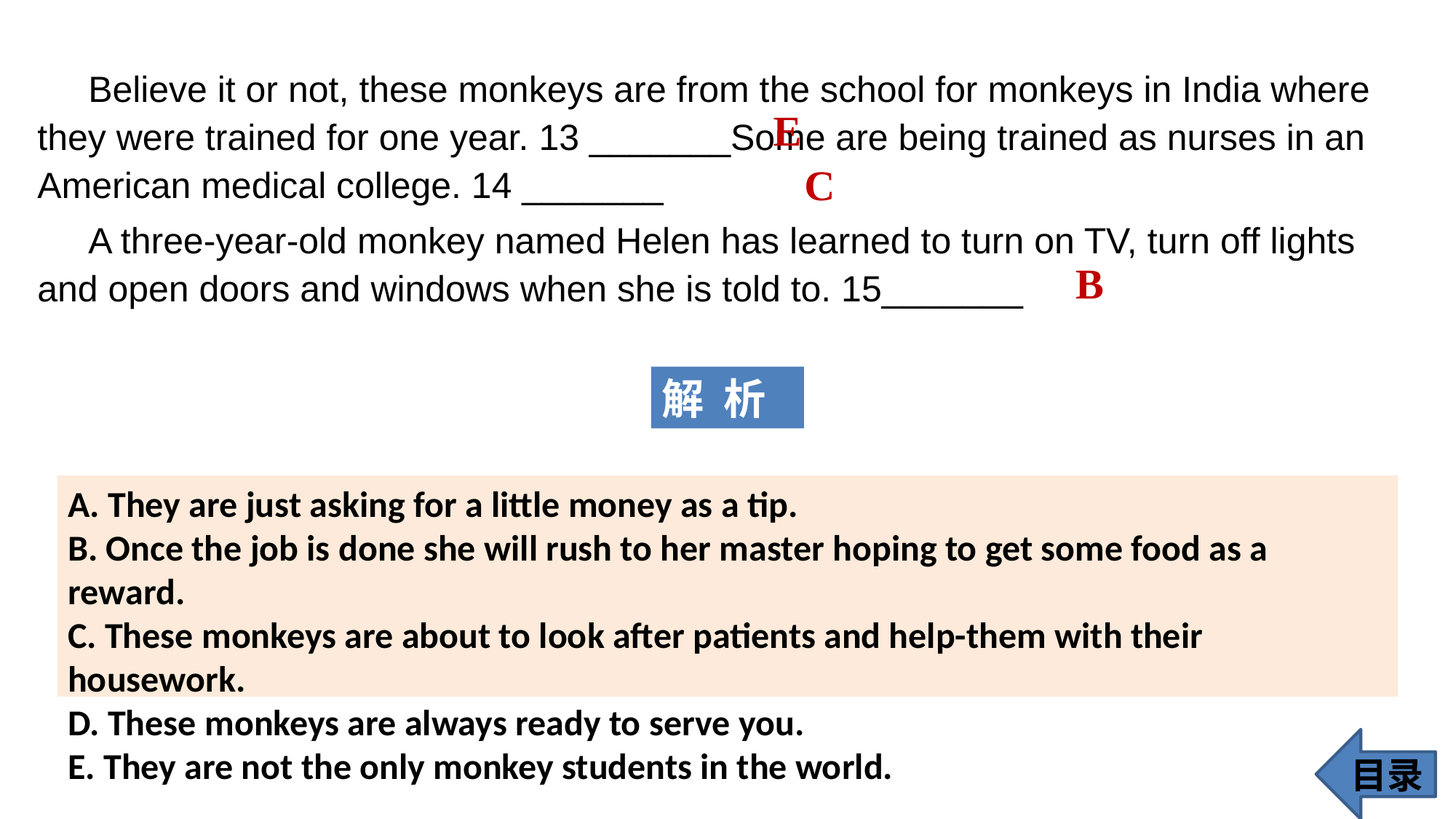

Believe it or not, these monkeys are from the school for monkeys in India where they were trained for one year. 13 _______Some are being trained as nurses in an American medical college. 14 _______
     A three-year-old monkey named Helen has learned to turn on TV, turn off lights and open doors and windows when she is told to. 15_______
E
C
B
解  析
A. They are just asking for a little money as a tip.
B. Once the job is done she will rush to her master hoping to get some food as a reward.
C. These monkeys are about to look after patients and help-them with their housework.
D. These monkeys are always ready to serve you.
E. They are not the only monkey students in the world.
目录
182